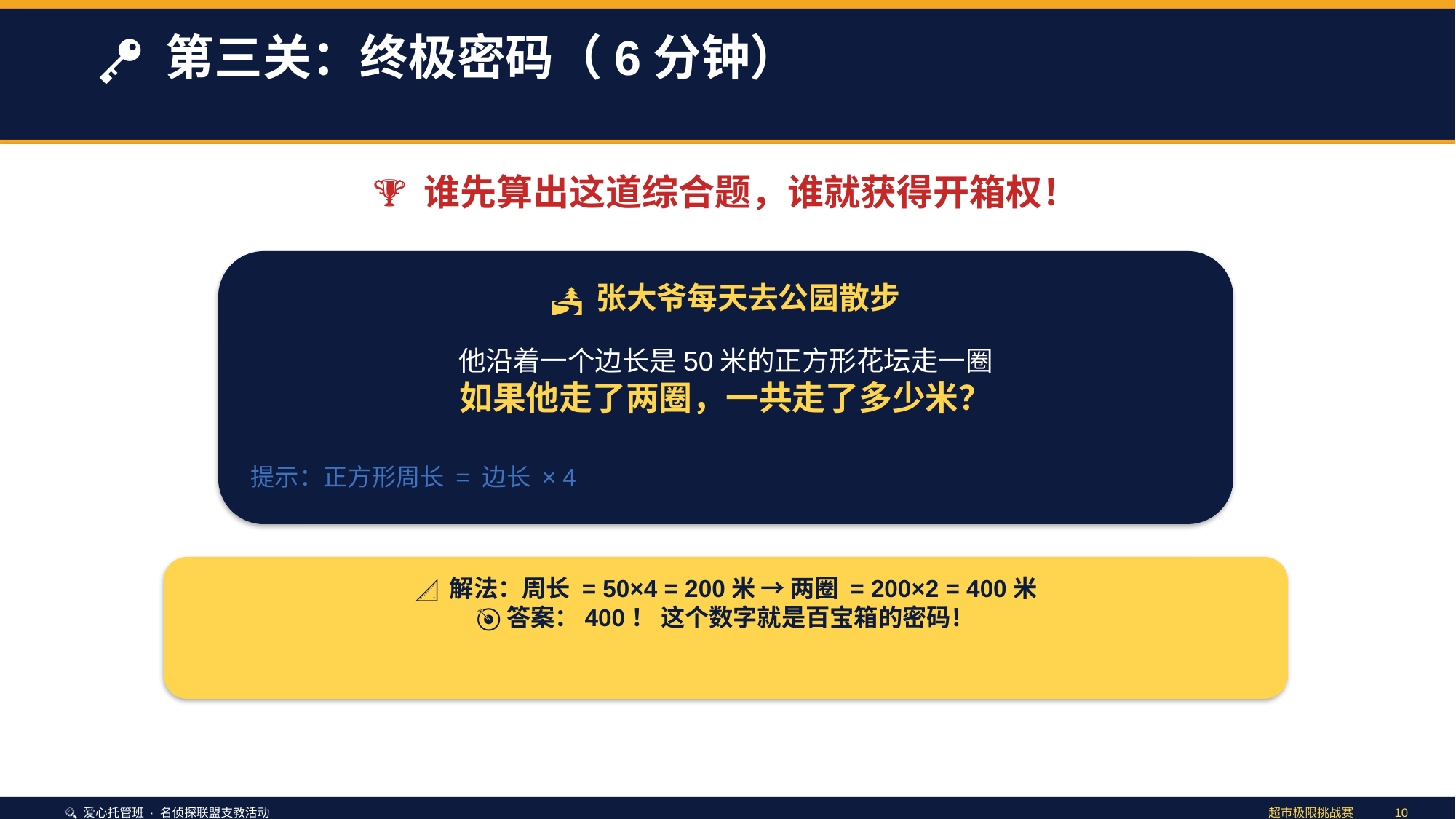

🔑 第三关：终极密码（6分钟）

🏆 谁先算出这道综合题，谁就获得开箱权！

🏞️ 张大爷每天去公园散步
他沿着一个边长是50米的正方形花坛走一圈
如果他走了两圈，一共走了多少米？

提示：正方形周长 = 边长 × 4

📐 解法：周长 = 50×4 = 200米 → 两圈 = 200×2 = 400米
🎯 答案：400！ 这个数字就是百宝箱的密码！

🔍 爱心托管班 · 名侦探联盟支教活动
—— 超市极限挑战赛 ——    10